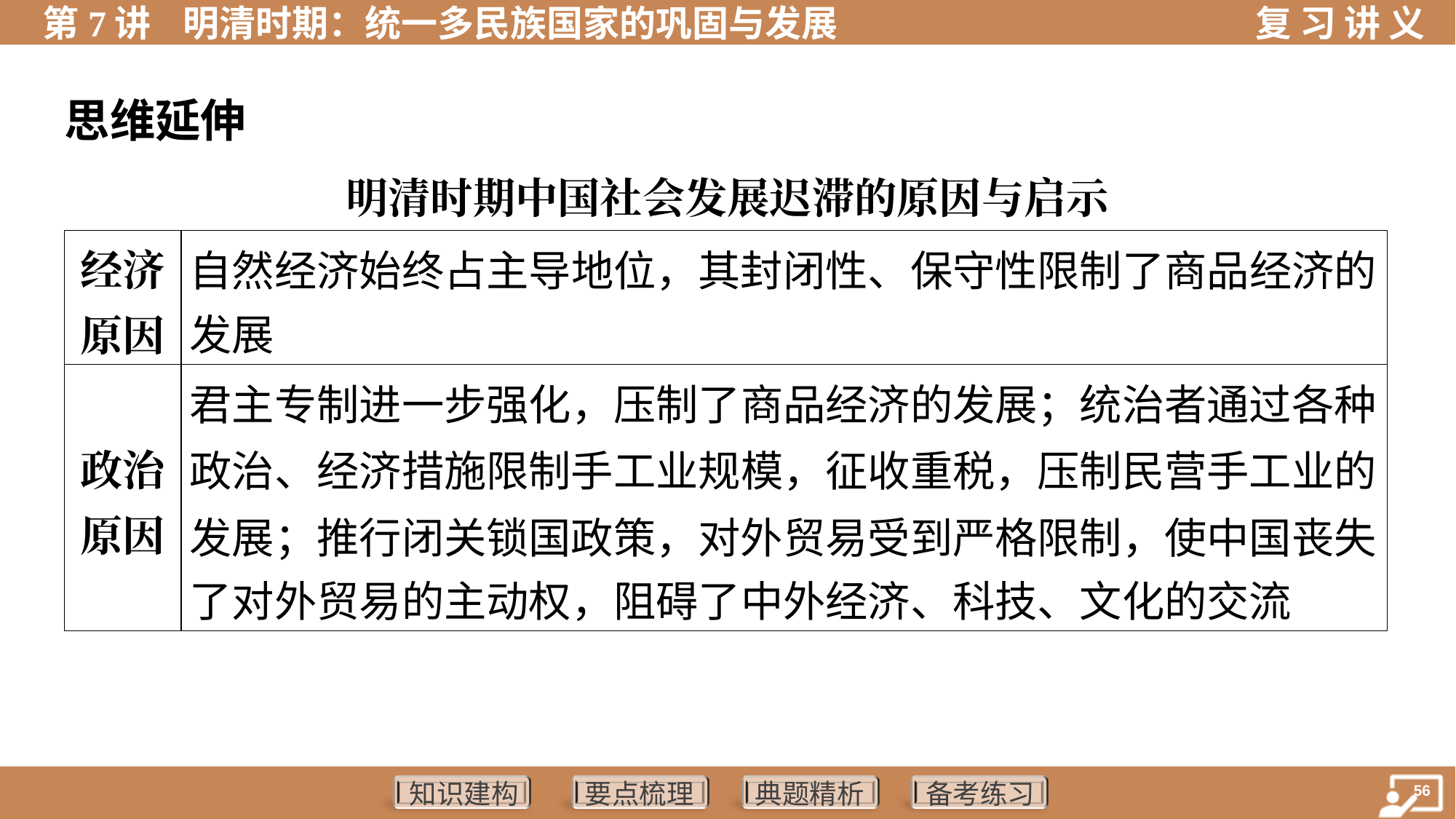

思维延伸
明清时期中国社会发展迟滞的原因与启示
| 经济 原因 | 自然经济始终占主导地位，其封闭性、保守性限制了商品经济的 发展 |
| --- | --- |
| 政治 原因 | 君主专制进一步强化，压制了商品经济的发展；统治者通过各种 政治、经济措施限制手工业规模，征收重税，压制民营手工业的 发展；推行闭关锁国政策，对外贸易受到严格限制，使中国丧失 了对外贸易的主动权，阻碍了中外经济、科技、文化的交流 |